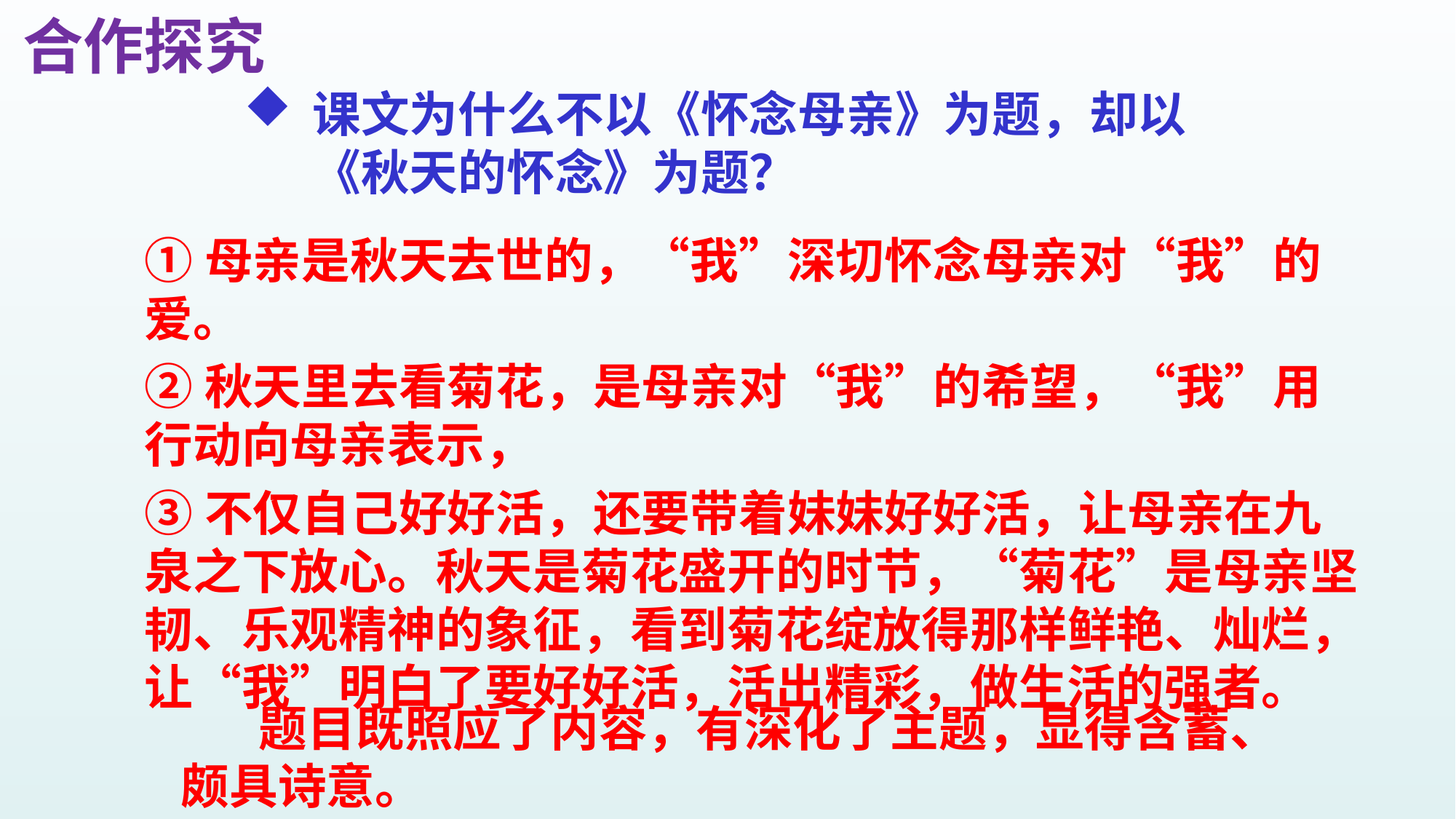

合作探究
课文为什么不以《怀念母亲》为题，却以《秋天的怀念》为题？
①母亲是秋天去世的，“我”深切怀念母亲对“我”的爱。
②秋天里去看菊花，是母亲对“我”的希望，“我”用行动向母亲表示，
③不仅自己好好活，还要带着妹妹好好活，让母亲在九泉之下放心。秋天是菊花盛开的时节，“菊花”是母亲坚韧、乐观精神的象征，看到菊花绽放得那样鲜艳、灿烂，让“我”明白了要好好活，活出精彩，做生活的强者。
      题目既照应了内容，有深化了主题，显得含蓄、颇具诗意。